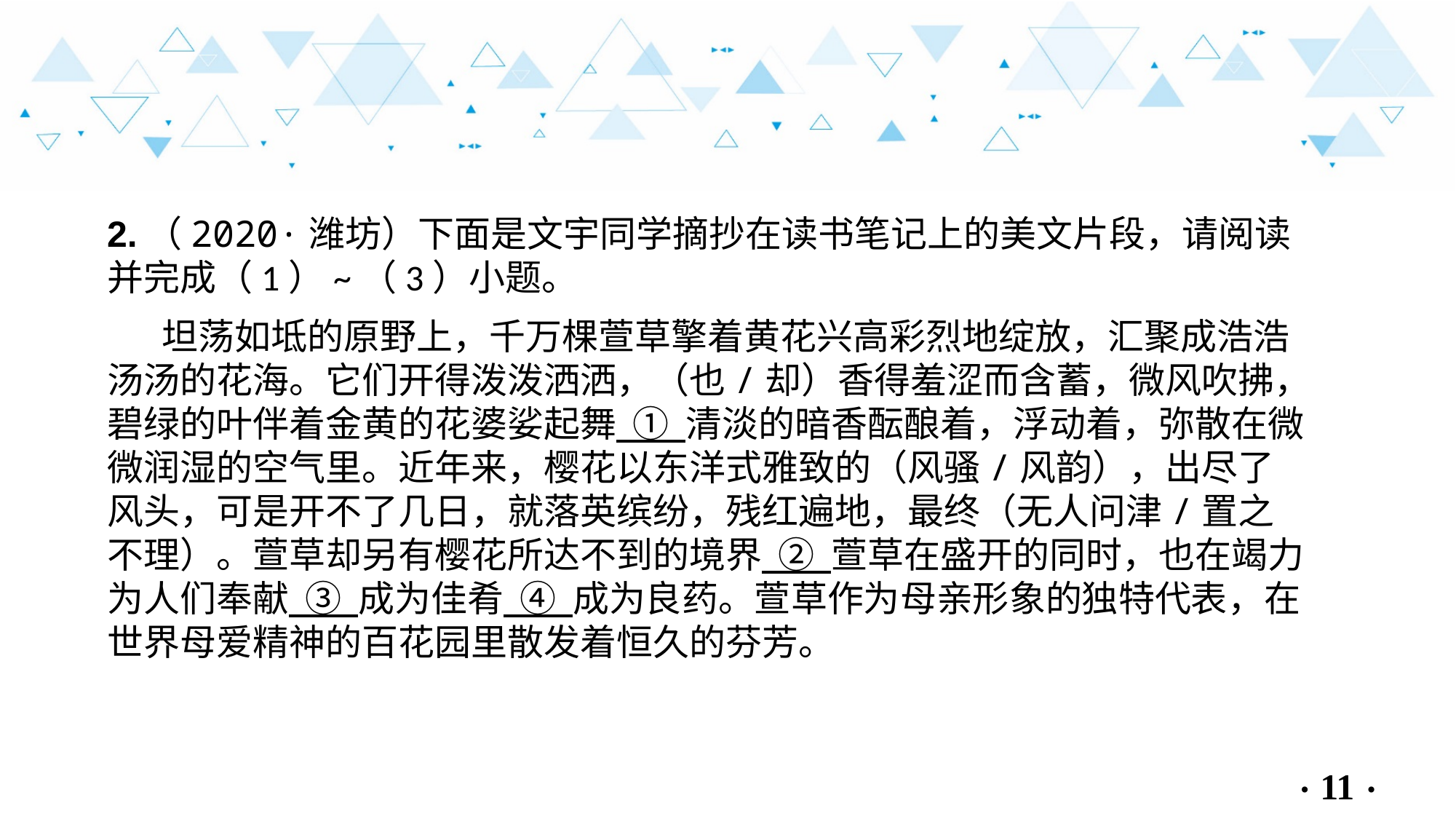

2.（2020·潍坊）下面是文宇同学摘抄在读书笔记上的美文片段，请阅读并完成（1）~（3）小题。
坦荡如坻的原野上，千万棵萱草擎着黄花兴高彩烈地绽放，汇聚成浩浩汤汤的花海。它们开得泼泼洒洒，（也/却）香得羞涩而含蓄，微风吹拂，碧绿的叶伴着金黄的花婆娑起舞  ①  清淡的暗香酝酿着，浮动着，弥散在微微润湿的空气里。近年来，樱花以东洋式雅致的（风骚/风韵），出尽了风头，可是开不了几日，就落英缤纷，残红遍地，最终（无人问津/置之不理）。萱草却另有樱花所达不到的境界  ②  萱草在盛开的同时，也在竭力为人们奉献  ③  成为佳肴  ④  成为良药。萱草作为母亲形象的独特代表，在世界母爱精神的百花园里散发着恒久的芬芳。